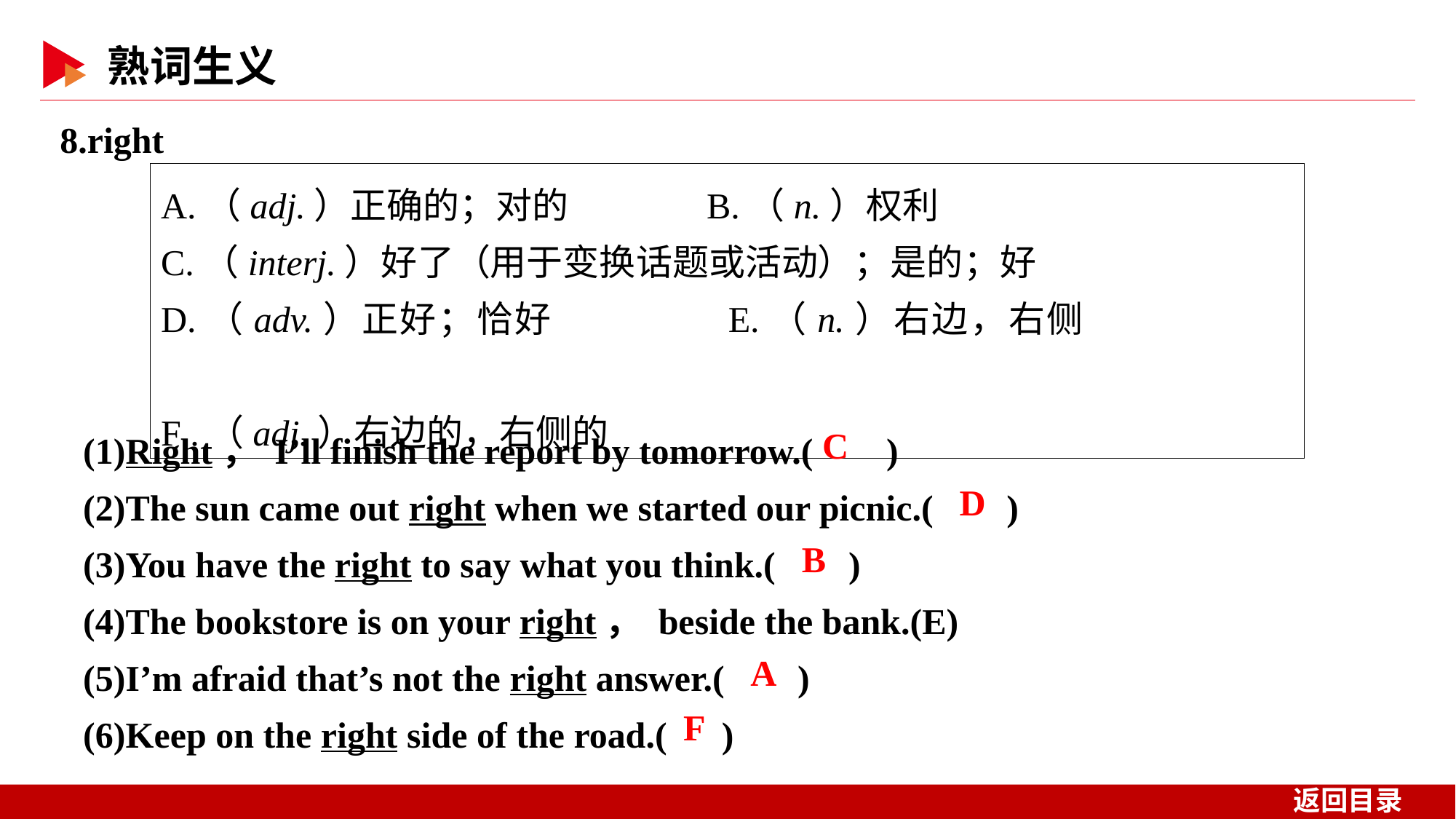

8.right
A.（adj.）正确的；对的		B.（n.）权利
C.（interj.）好了（用于变换话题或活动）；是的；好
D.（adv.）正好；恰好		E.（n.）右边，右侧
F .（adj.）右边的，右侧的
(1)Right， I’ll finish the report by tomorrow.(        )
(2)The sun came out right when we started our picnic.(        )
(3)You have the right to say what you think.(        )
(4)The bookstore is on your right， beside the bank.(E)
(5)I’m afraid that’s not the right answer.(        )
(6)Keep on the right side of the road.(      )
   C
   D
   B
   A
F